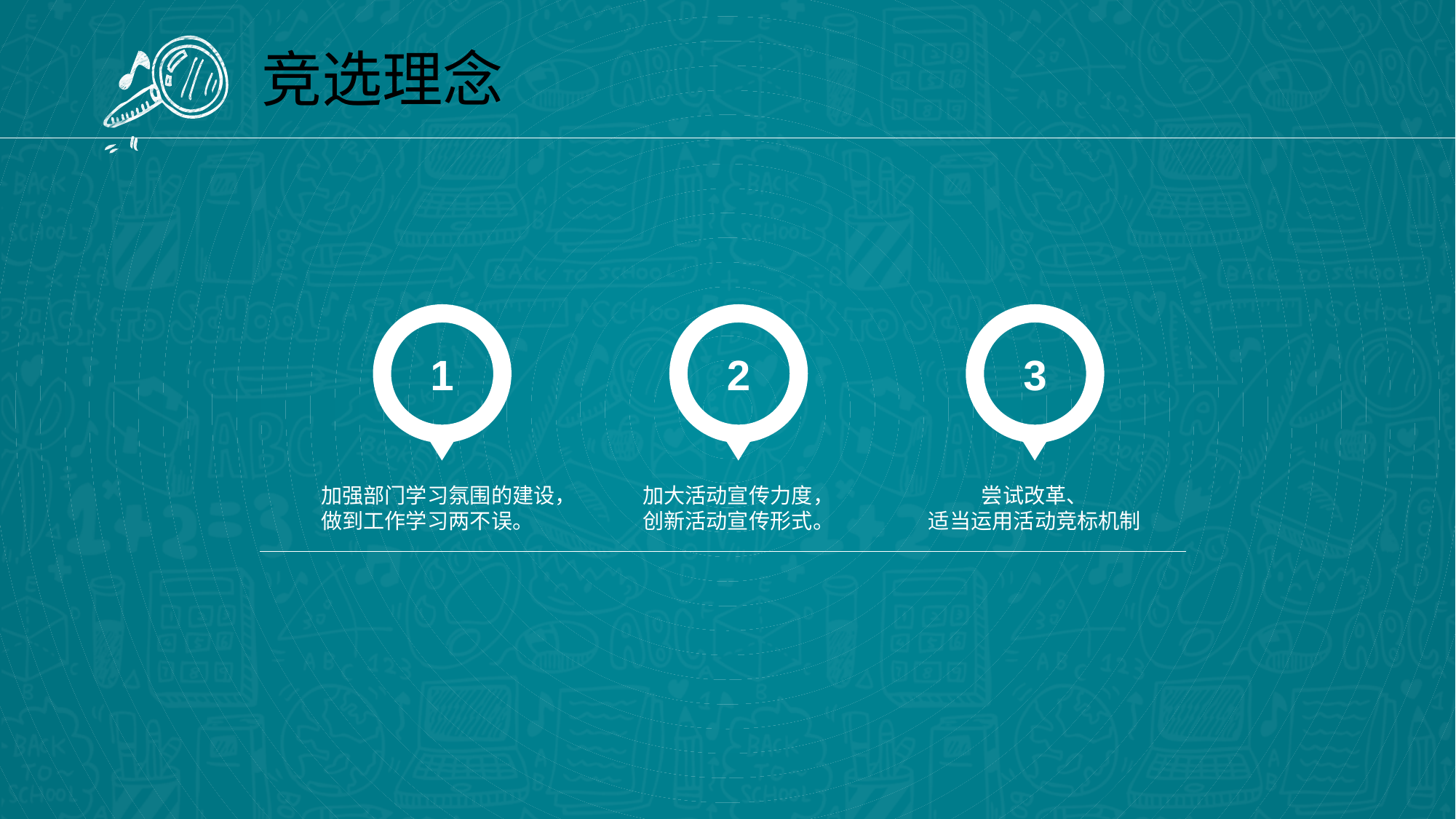

竞选理念
1

2

3

加强部门学习氛围的建设，做到工作学习两不误。
加大活动宣传力度，
创新活动宣传形式。
尝试改革、
适当运用活动竞标机制